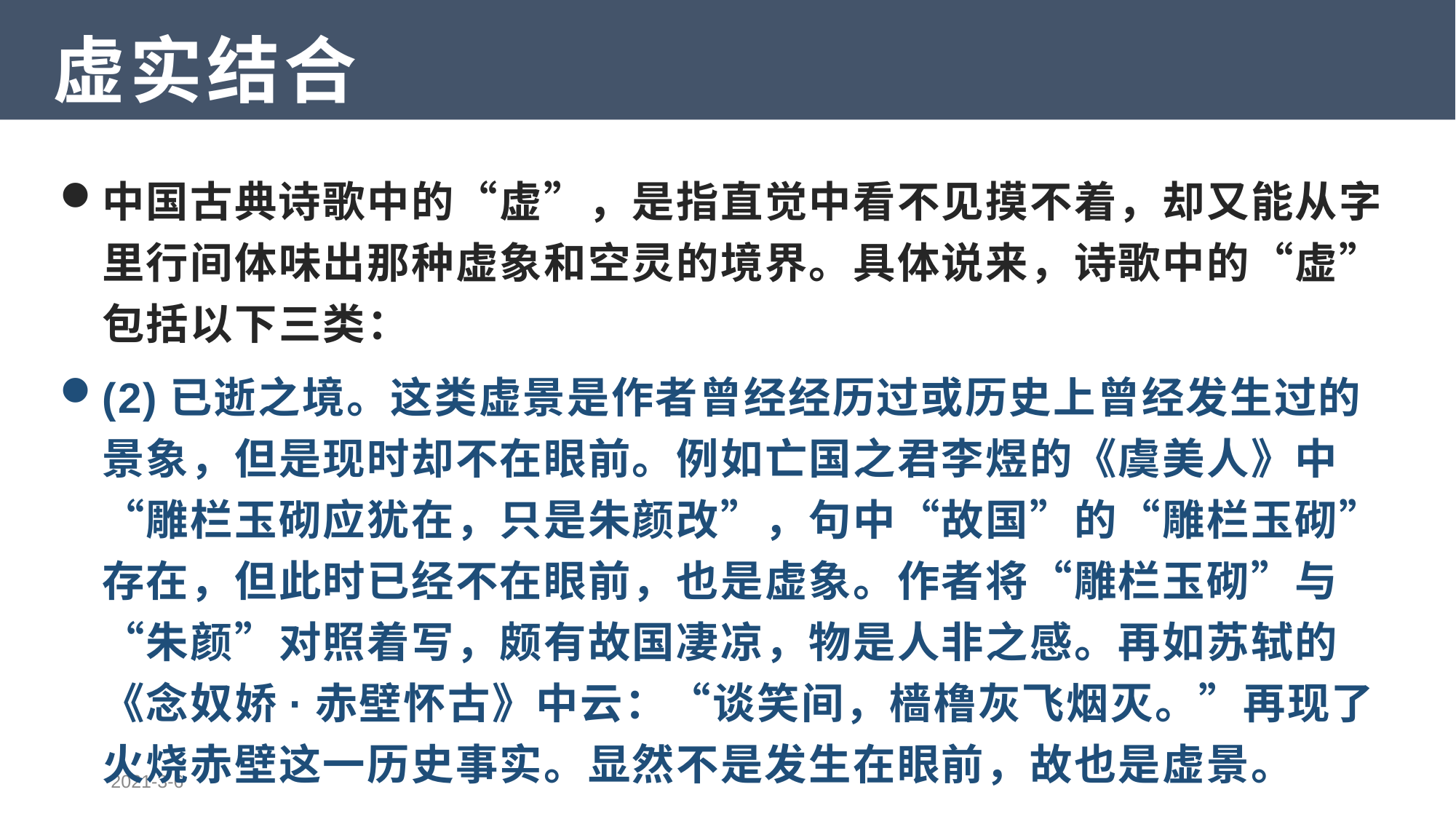

虚实结合
中国古典诗歌中的“虚”，是指直觉中看不见摸不着，却又能从字里行间体味出那种虚象和空灵的境界。具体说来，诗歌中的“虚”包括以下三类：
(2)已逝之境。这类虚景是作者曾经经历过或历史上曾经发生过的景象，但是现时却不在眼前。例如亡国之君李煜的《虞美人》中“雕栏玉砌应犹在，只是朱颜改”，句中“故国”的“雕栏玉砌”存在，但此时已经不在眼前，也是虚象。作者将“雕栏玉砌”与“朱颜”对照着写，颇有故国凄凉，物是人非之感。再如苏轼的《念奴娇·赤壁怀古》中云：“谈笑间，樯橹灰飞烟灭。”再现了火烧赤壁这一历史事实。显然不是发生在眼前，故也是虚景。
2021-3-6